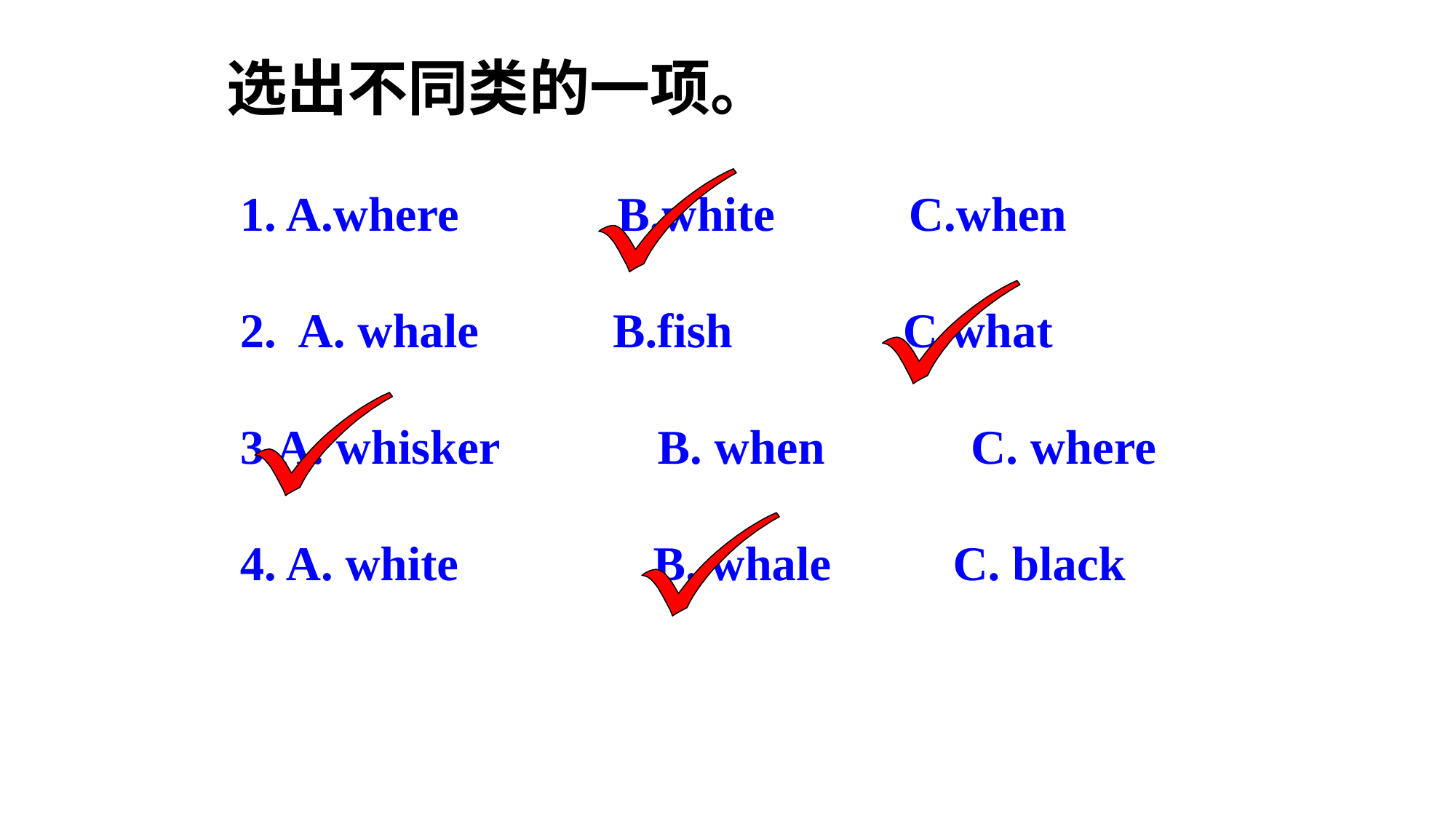

选出不同类的一项。

1. A.where             B.white           C.when

2.  A. whale           B.fish              C.what

3.A. whisker             B. when            C. where

4. A. white                B. whale          C. black